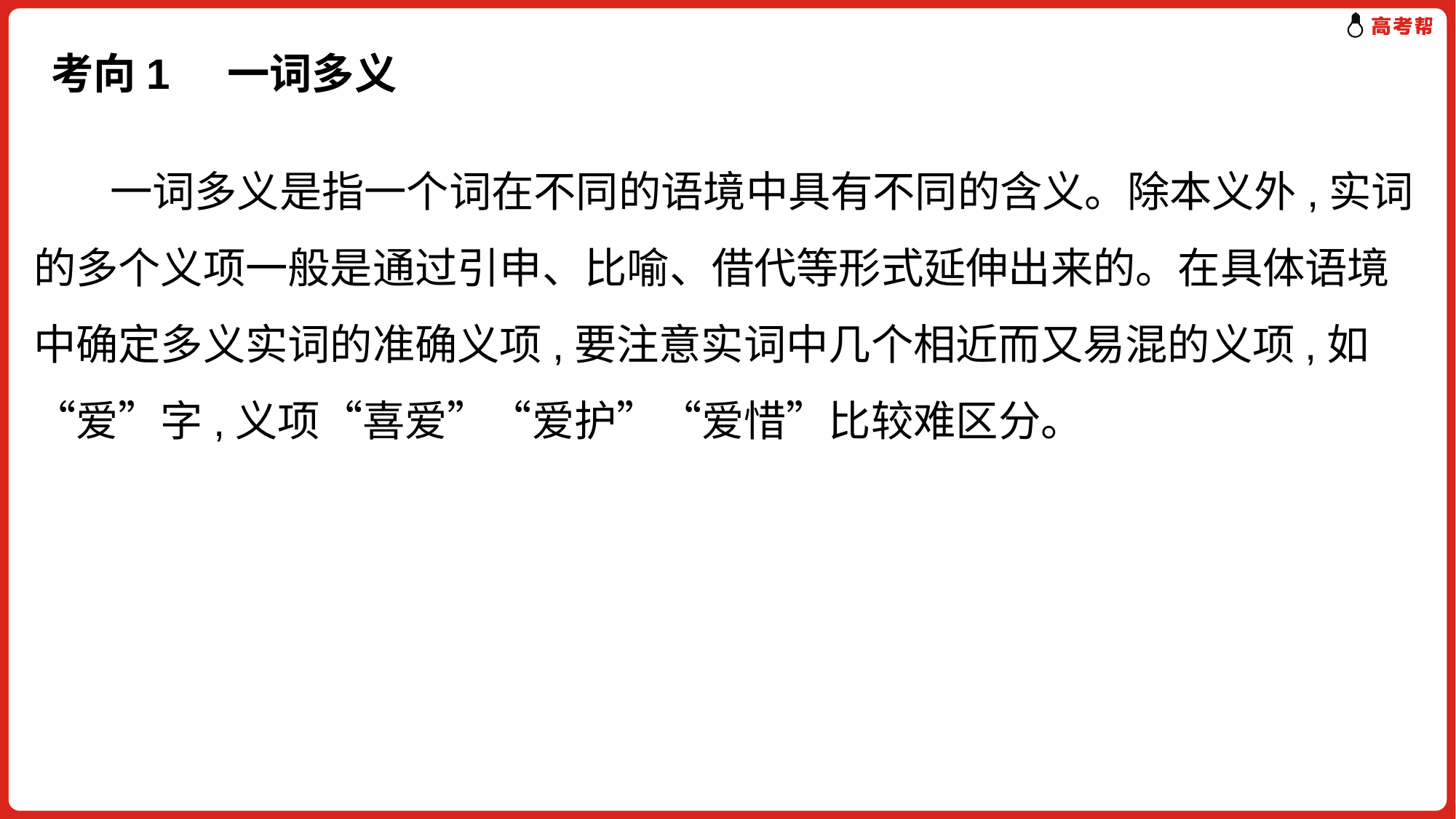

# 考向1    一词多义
       一词多义是指一个词在不同的语境中具有不同的含义。除本义外,实词的多个义项一般是通过引申、比喻、借代等形式延伸出来的。在具体语境中确定多义实词的准确义项,要注意实词中几个相近而又易混的义项,如“爱”字,义项“喜爱”“爱护”“爱惜”比较难区分。